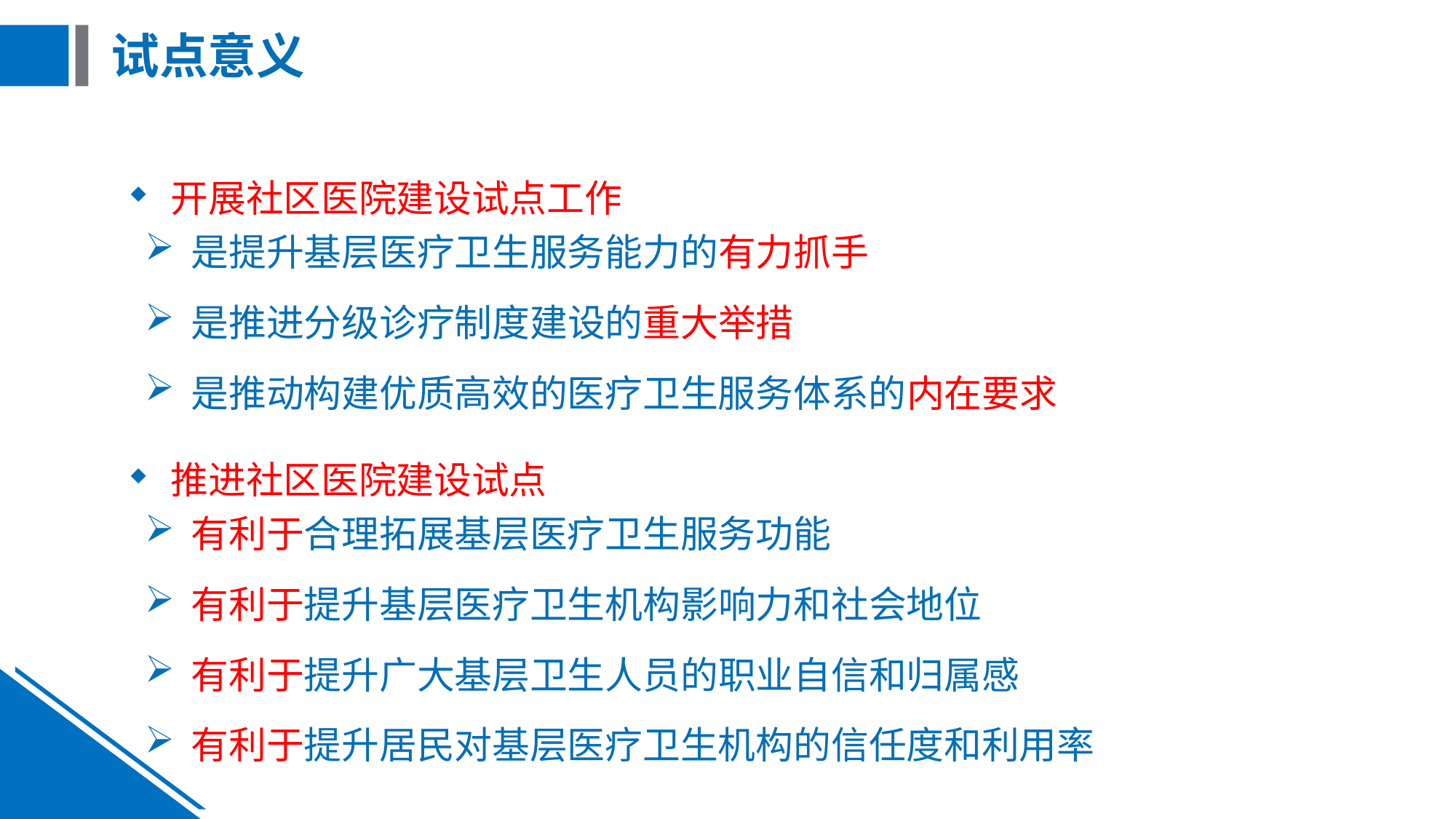

# 试点意义
开展社区医院建设试点工作
是提升基层医疗卫生服务能力的有力抓手
是推进分级诊疗制度建设的重大举措
是推动构建优质高效的医疗卫生服务体系的内在要求
推进社区医院建设试点
有利于合理拓展基层医疗卫生服务功能
有利于提升基层医疗卫生机构影响力和社会地位
有利于提升广大基层卫生人员的职业自信和归属感
有利于提升居民对基层医疗卫生机构的信任度和利用率